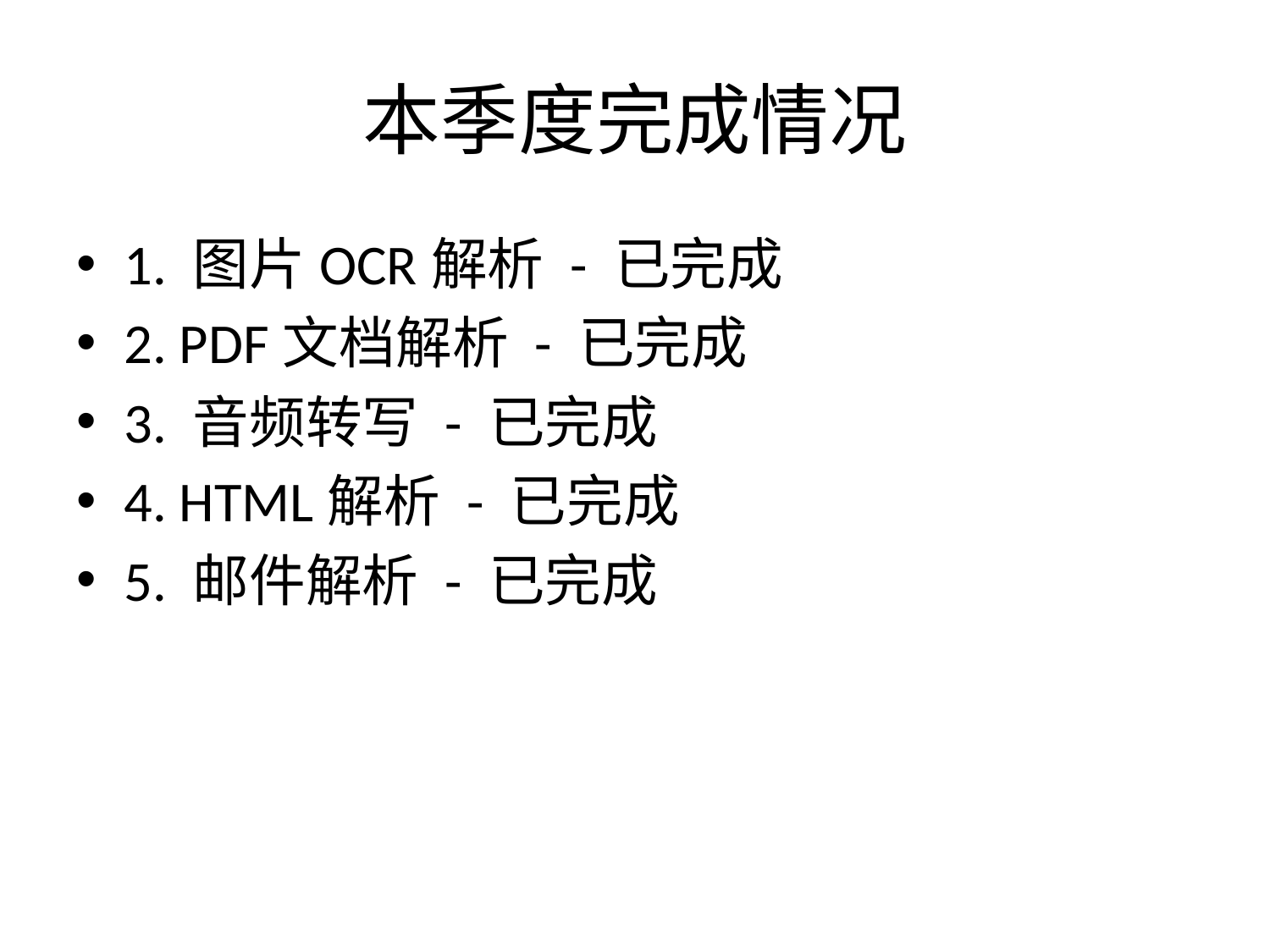

# 本季度完成情况
1. 图片OCR解析 - 已完成
2. PDF文档解析 - 已完成
3. 音频转写 - 已完成
4. HTML解析 - 已完成
5. 邮件解析 - 已完成